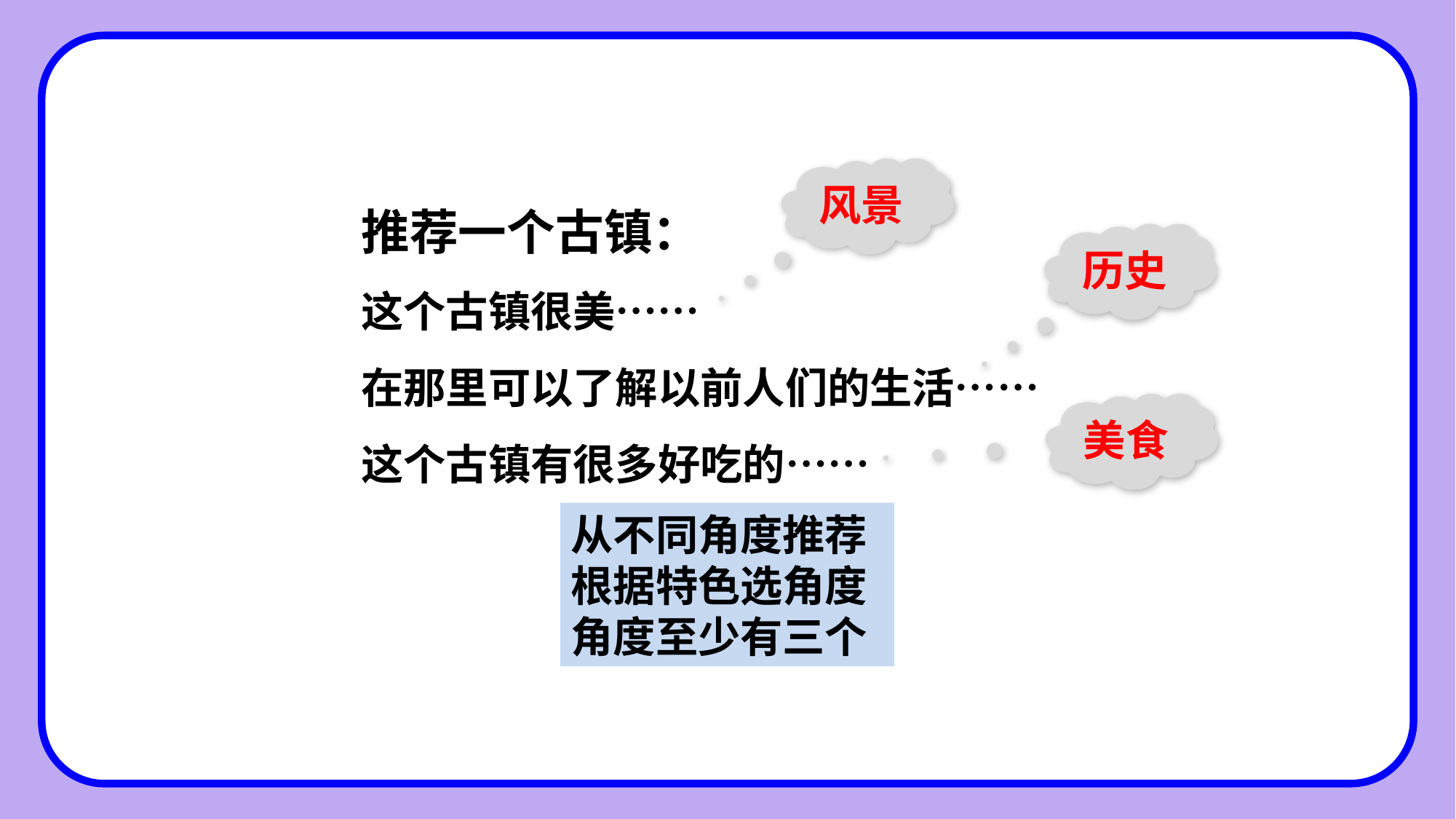

风景
推荐一个古镇：
这个古镇很美……
在那里可以了解以前人们的生活……
这个古镇有很多好吃的……
历史
美食
从不同角度推荐
根据特色选角度
角度至少有三个